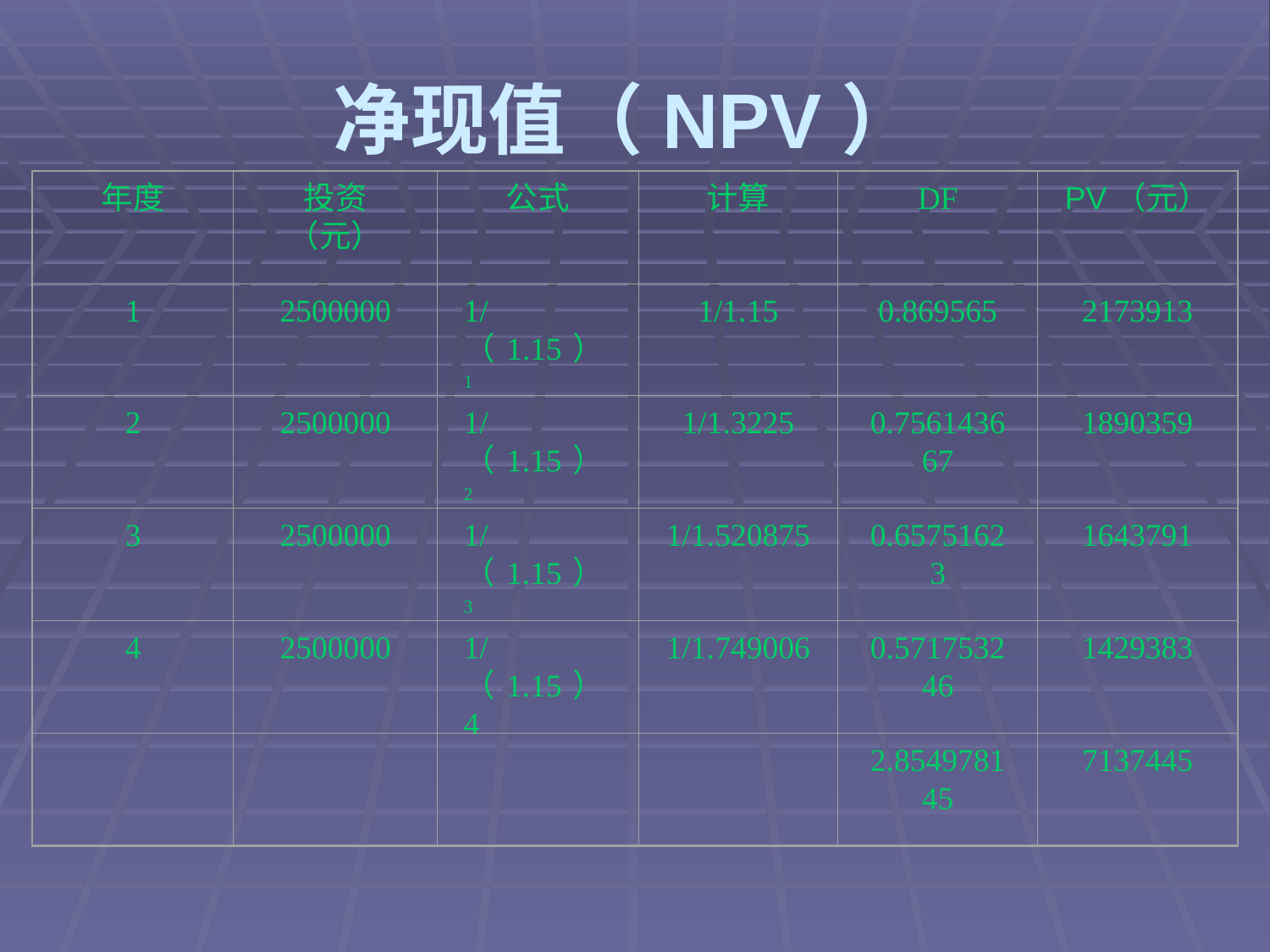

# 净现值（NPV）

年度

投资（元）

公式

计算

DF

PV（元）

1

2500000

1/（1.15）1

1/1.15

0.869565

2173913

2

2500000

1/（1.15）2

1/1.3225

0.756143667

1890359

3

2500000

1/（1.15）3

1/1.520875

0.65751623

1643791

4

2500000

1/（1.15）4

1/1.749006

0.571753246

1429383

2.854978145

7137445